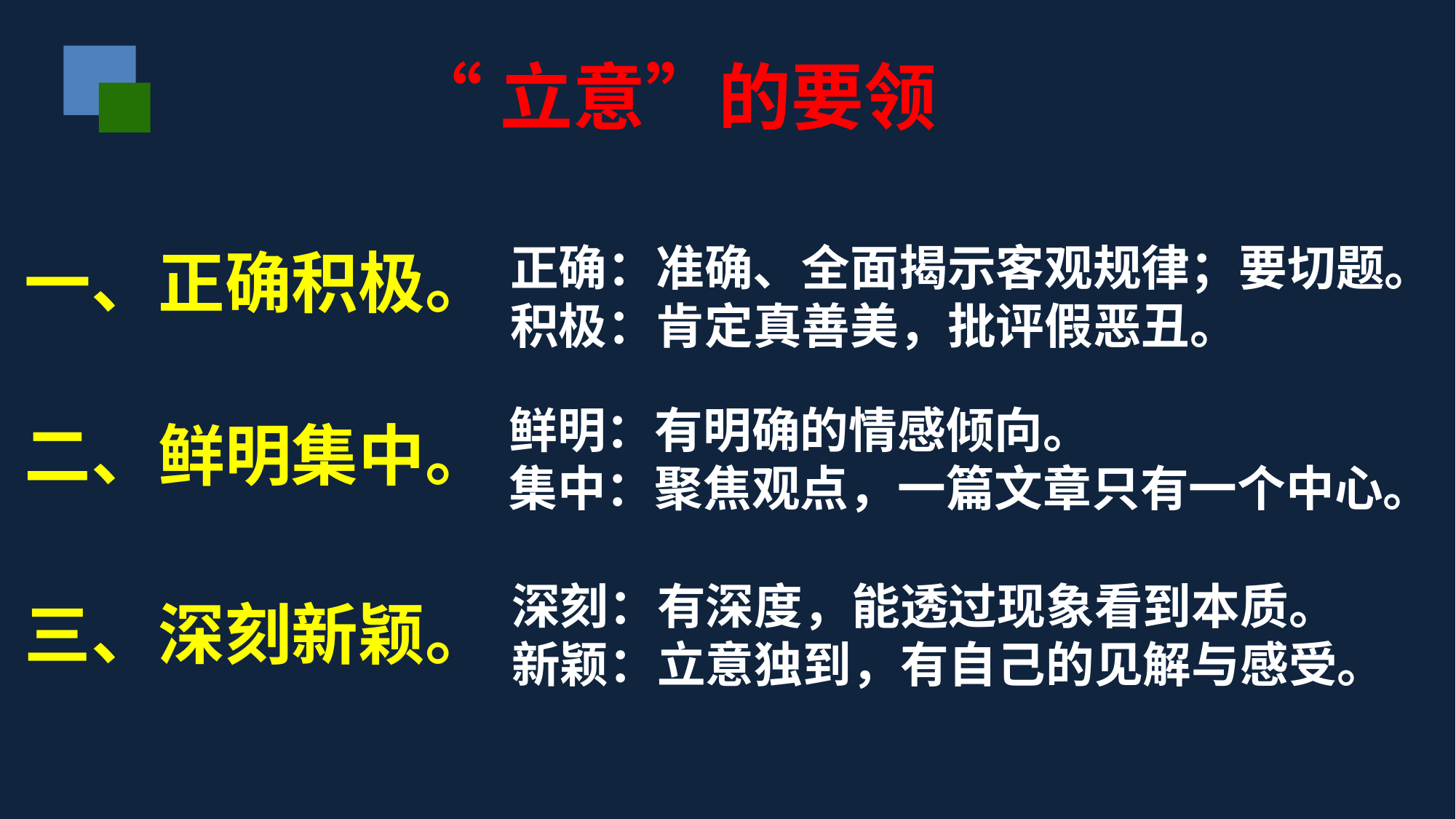

“立意”的要领
正确：准确、全面揭示客观规律；要切题。
积极：肯定真善美，批评假恶丑。
一、正确积极。
鲜明：有明确的情感倾向。
集中：聚焦观点，一篇文章只有一个中心。
二、鲜明集中。
深刻：有深度，能透过现象看到本质。
新颖：立意独到，有自己的见解与感受。
三、深刻新颖。